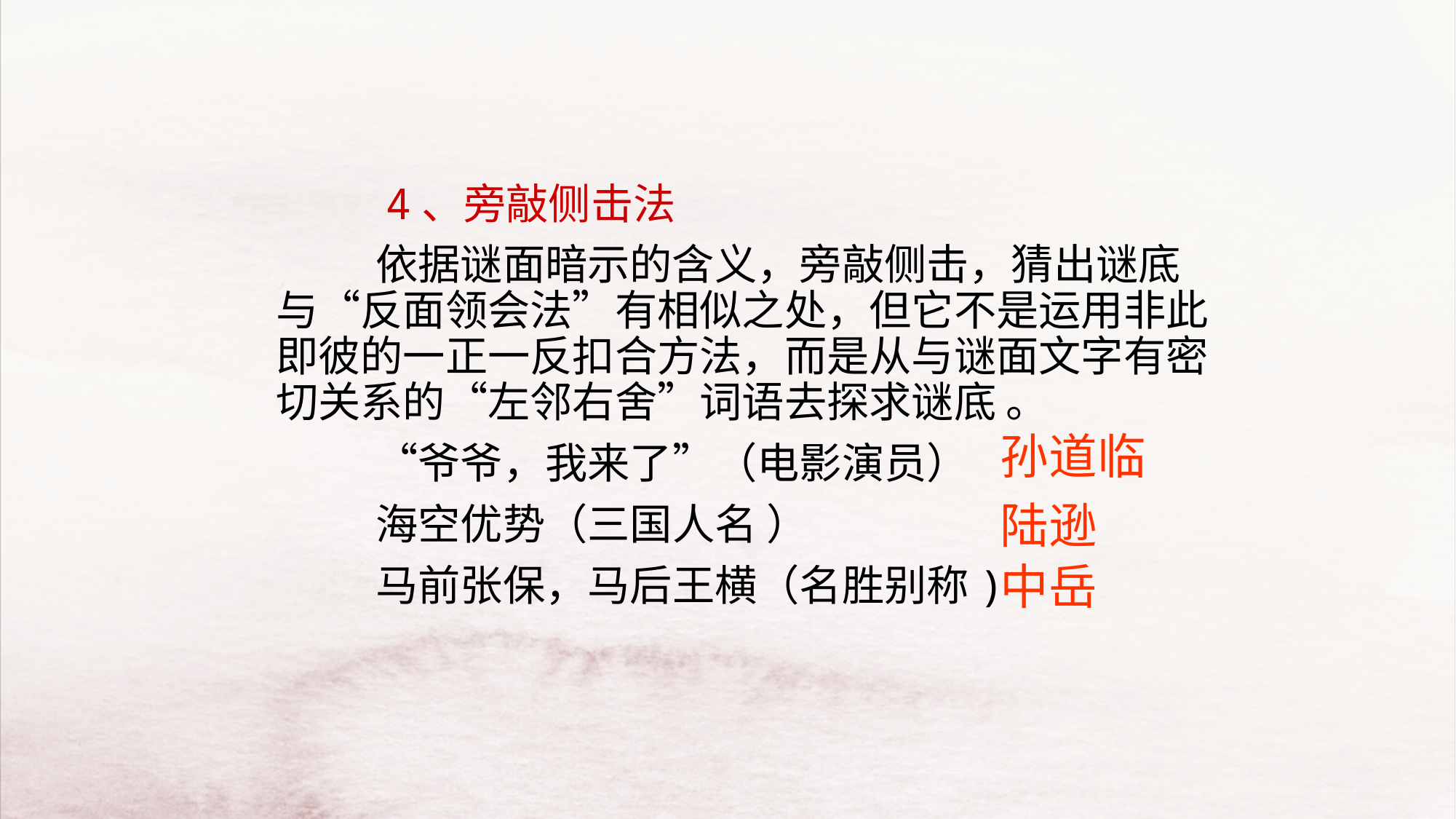

4、旁敲侧击法
　　　依据谜面暗示的含义，旁敲侧击，猜出谜底与“反面领会法”有相似之处，但它不是运用非此即彼的一正一反扣合方法，而是从与谜面文字有密切关系的“左邻右舍”词语去探求谜底 。
　　　“爷爷，我来了”（电影演员）
　　　海空优势（三国人名 ）
　　　马前张保，马后王横（名胜别称)

孙道临

陆逊

中岳